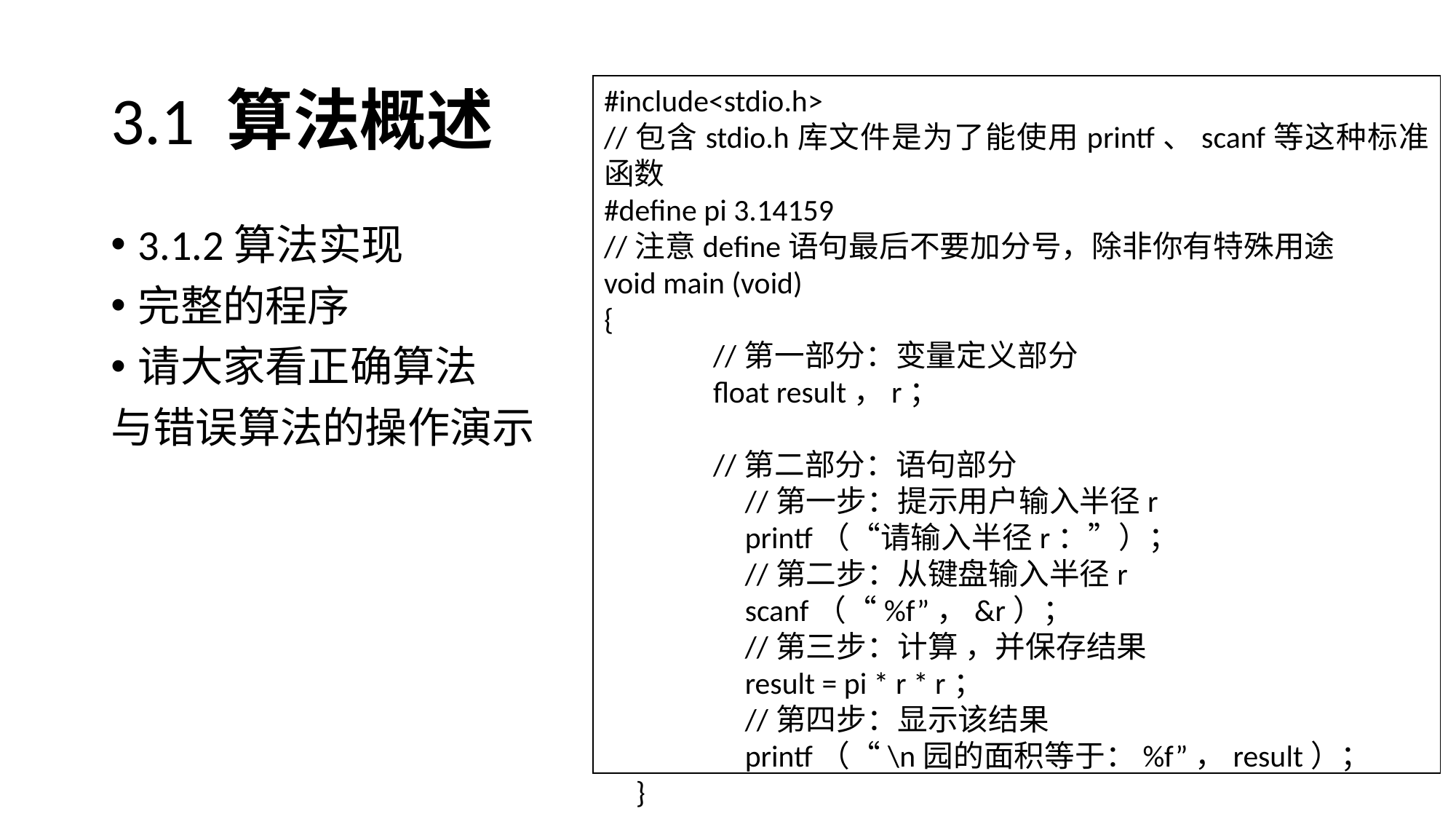

# 3.1 算法概述
#include<stdio.h>
//包含stdio.h库文件是为了能使用printf、scanf等这种标准函数
#define pi 3.14159
//注意define语句最后不要加分号，除非你有特殊用途
void main (void)
{
	//第一部分：变量定义部分
	float result，r；

	//第二部分：语句部分
	//第一步：提示用户输入半径r
	printf（“请输入半径r：”）；
	//第二步：从键盘输入半径r
	scanf（“%f”，&r）；
	//第三步：计算 ，并保存结果
	result = pi * r * r；
	//第四步：显示该结果
	printf（“\n园的面积等于：%f”，result）；
}
3.1.2算法实现
完整的程序
请大家看正确算法
与错误算法的操作演示